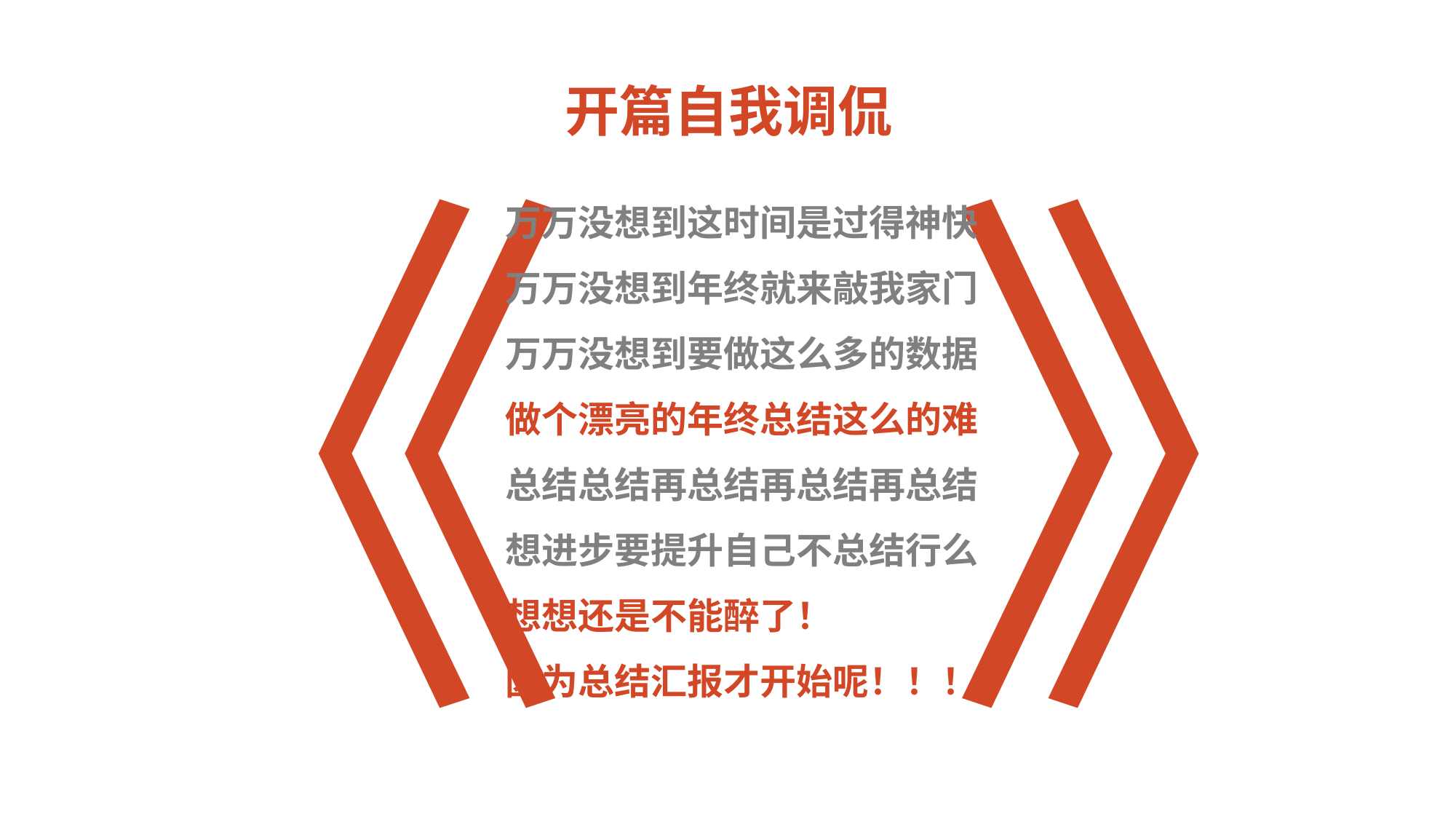

开篇自我调侃
《   》
万万没想到这时间是过得神快
万万没想到年终就来敲我家门
万万没想到要做这么多的数据
做个漂亮的年终总结这么的难
总结总结再总结再总结再总结
想进步要提升自己不总结行么
想想还是不能醉了！
因为总结汇报才开始呢！！！